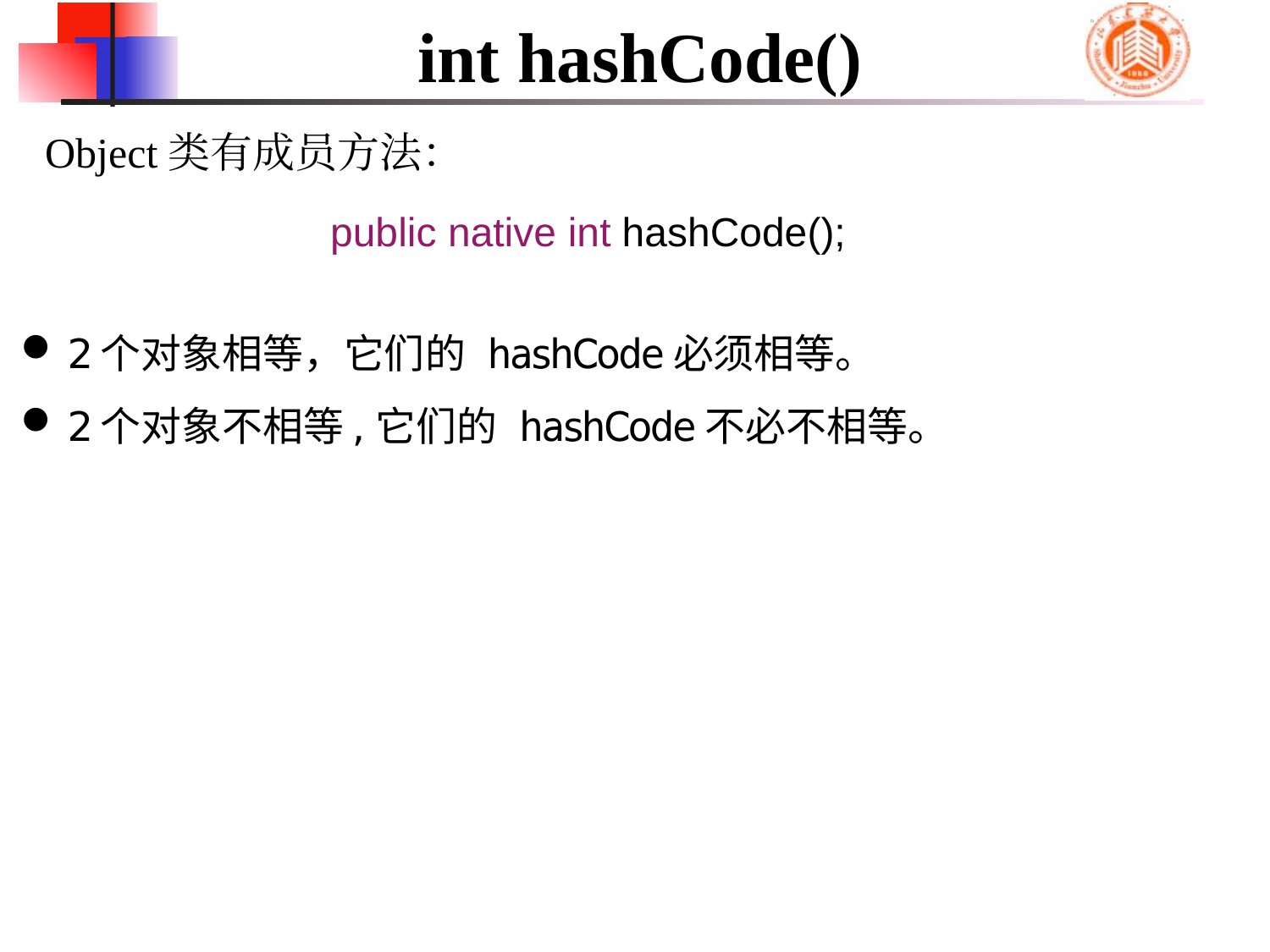

# int hashCode()
Object类有成员方法：
    public native int hashCode();
2个对象相等，它们的 hashCode必须相等。
2个对象不相等,它们的 hashCode不必不相等。